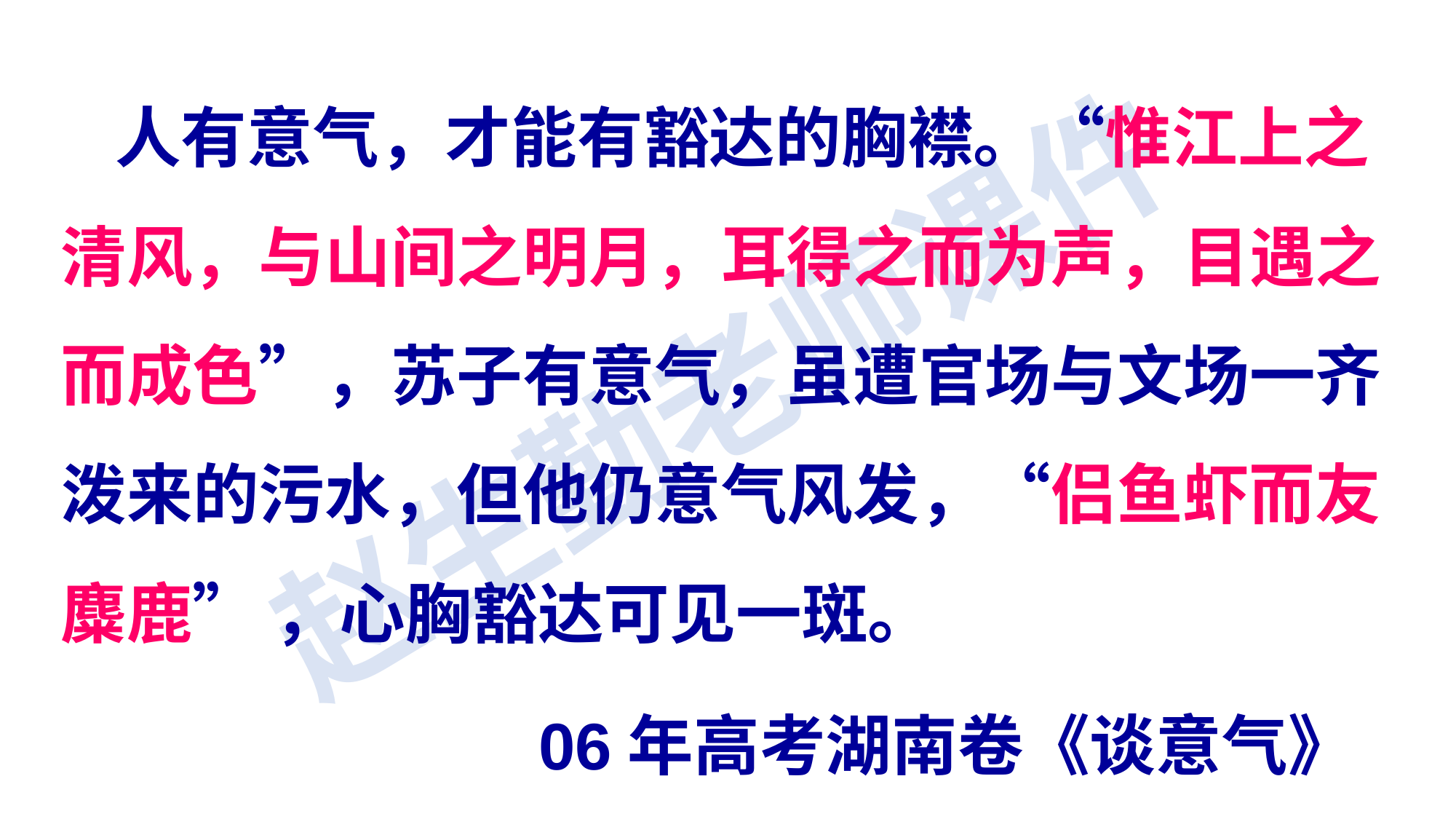

人有意气，才能有豁达的胸襟。“惟江上之清风，与山间之明月，耳得之而为声，目遇之而成色”，苏子有意气，虽遭官场与文场一齐泼来的污水，但他仍意气风发，“侣鱼虾而友麋鹿” ，心胸豁达可见一斑。
                          06年高考湖南卷《谈意气》